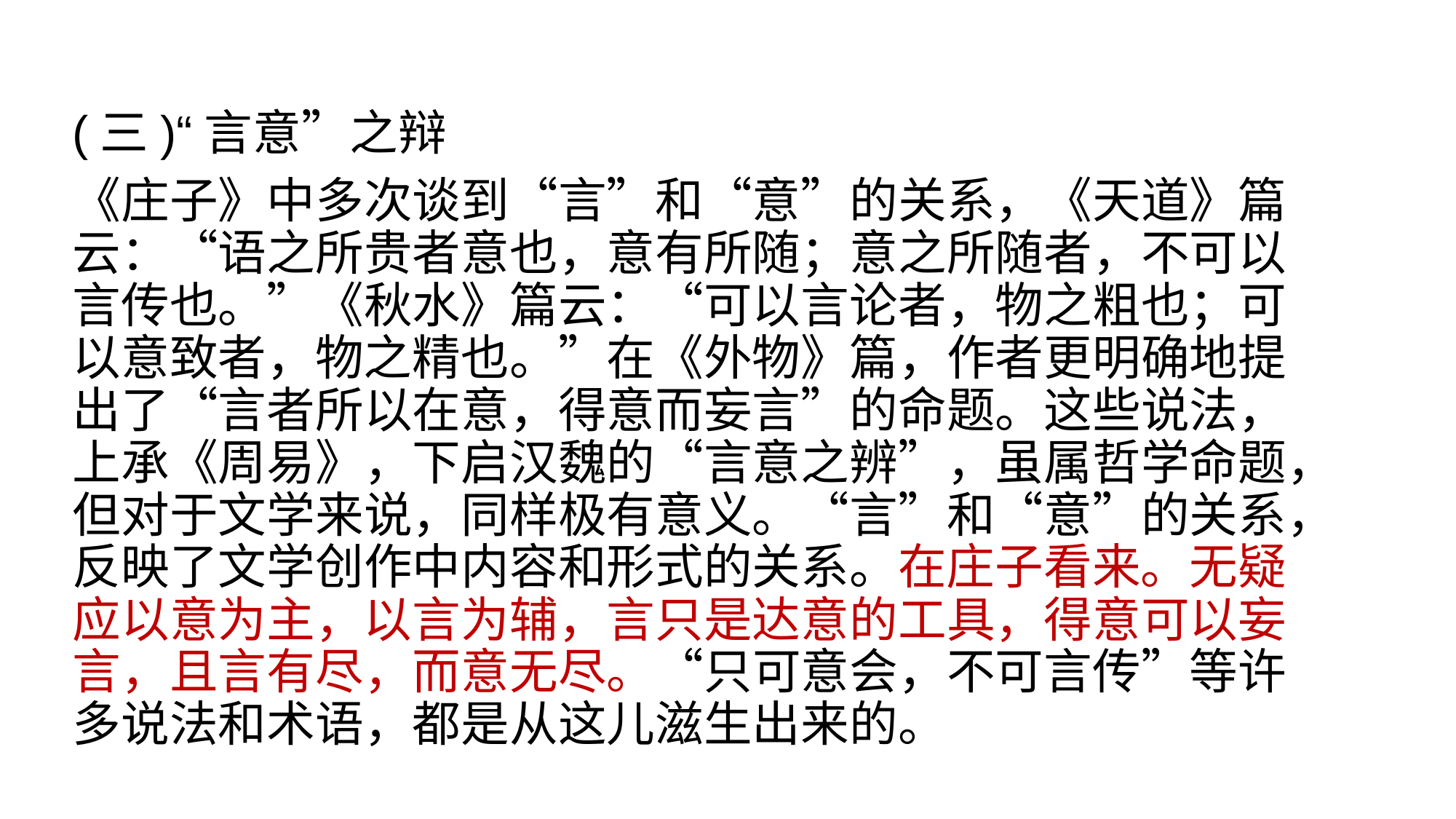

(三)“言意”之辩
《庄子》中多次谈到“言”和“意”的关系，《天道》篇云：“语之所贵者意也，意有所随；意之所随者，不可以言传也。”《秋水》篇云：“可以言论者，物之粗也；可以意致者，物之精也。”在《外物》篇，作者更明确地提出了“言者所以在意，得意而妄言”的命题。这些说法，上承《周易》，下启汉魏的“言意之辨”，虽属哲学命题，但对于文学来说，同样极有意义。“言”和“意”的关系，反映了文学创作中内容和形式的关系。在庄子看来。无疑应以意为主，以言为辅，言只是达意的工具，得意可以妄言，且言有尽，而意无尽。“只可意会，不可言传”等许多说法和术语，都是从这儿滋生出来的。